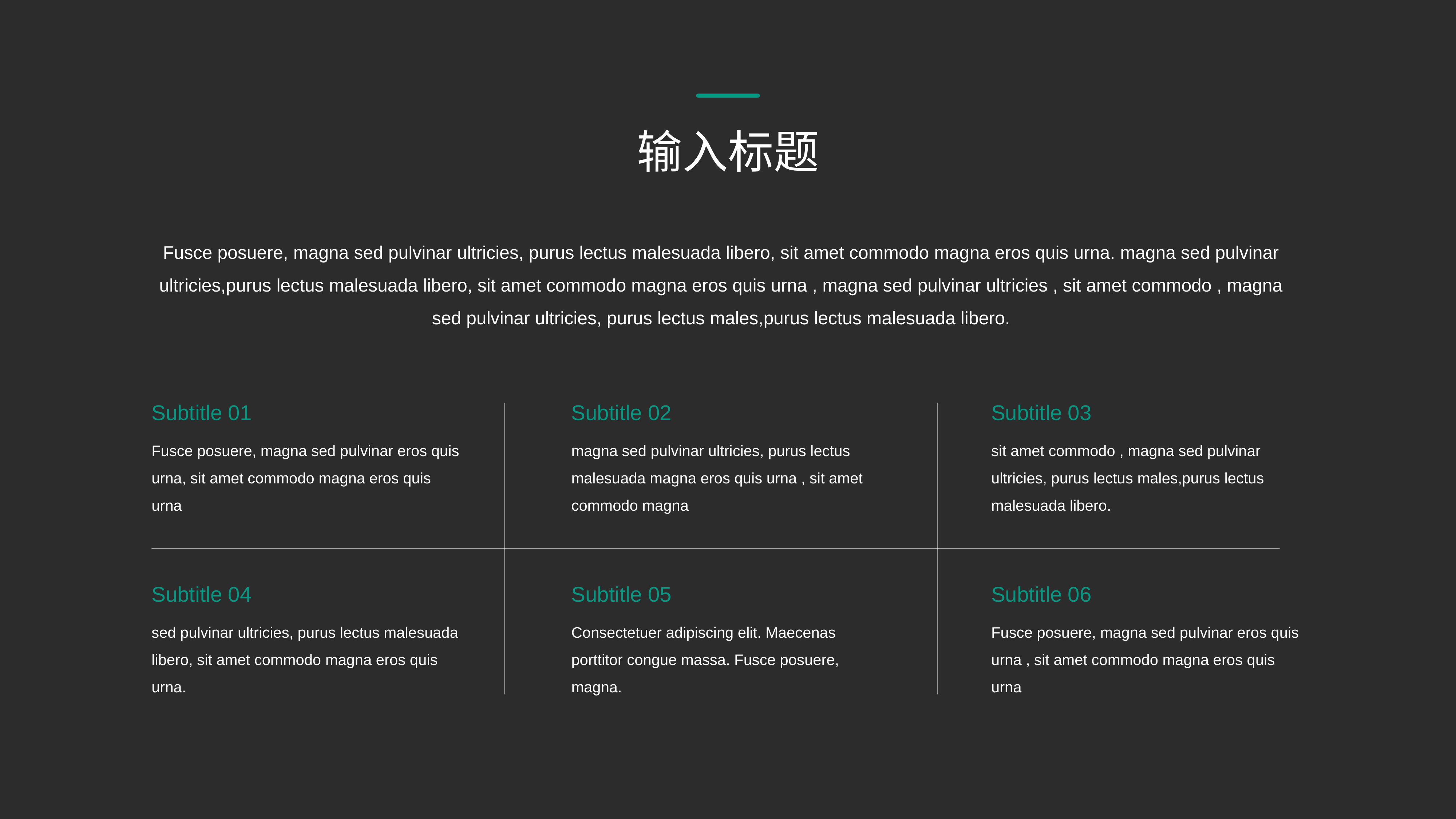

输入标题
Fusce posuere, magna sed pulvinar ultricies, purus lectus malesuada libero, sit amet commodo magna eros quis urna. magna sed pulvinar ultricies,purus lectus malesuada libero, sit amet commodo magna eros quis urna , magna sed pulvinar ultricies , sit amet commodo , magna sed pulvinar ultricies, purus lectus males,purus lectus malesuada libero.
Subtitle 01
Subtitle 02
Subtitle 03
Fusce posuere, magna sed pulvinar eros quis urna, sit amet commodo magna eros quis urna
magna sed pulvinar ultricies, purus lectus malesuada magna eros quis urna , sit amet commodo magna
sit amet commodo , magna sed pulvinar ultricies, purus lectus males,purus lectus malesuada libero.
Subtitle 04
Subtitle 05
Subtitle 06
sed pulvinar ultricies, purus lectus malesuada libero, sit amet commodo magna eros quis urna.
Consectetuer adipiscing elit. Maecenas porttitor congue massa. Fusce posuere, magna.
Fusce posuere, magna sed pulvinar eros quis urna , sit amet commodo magna eros quis urna